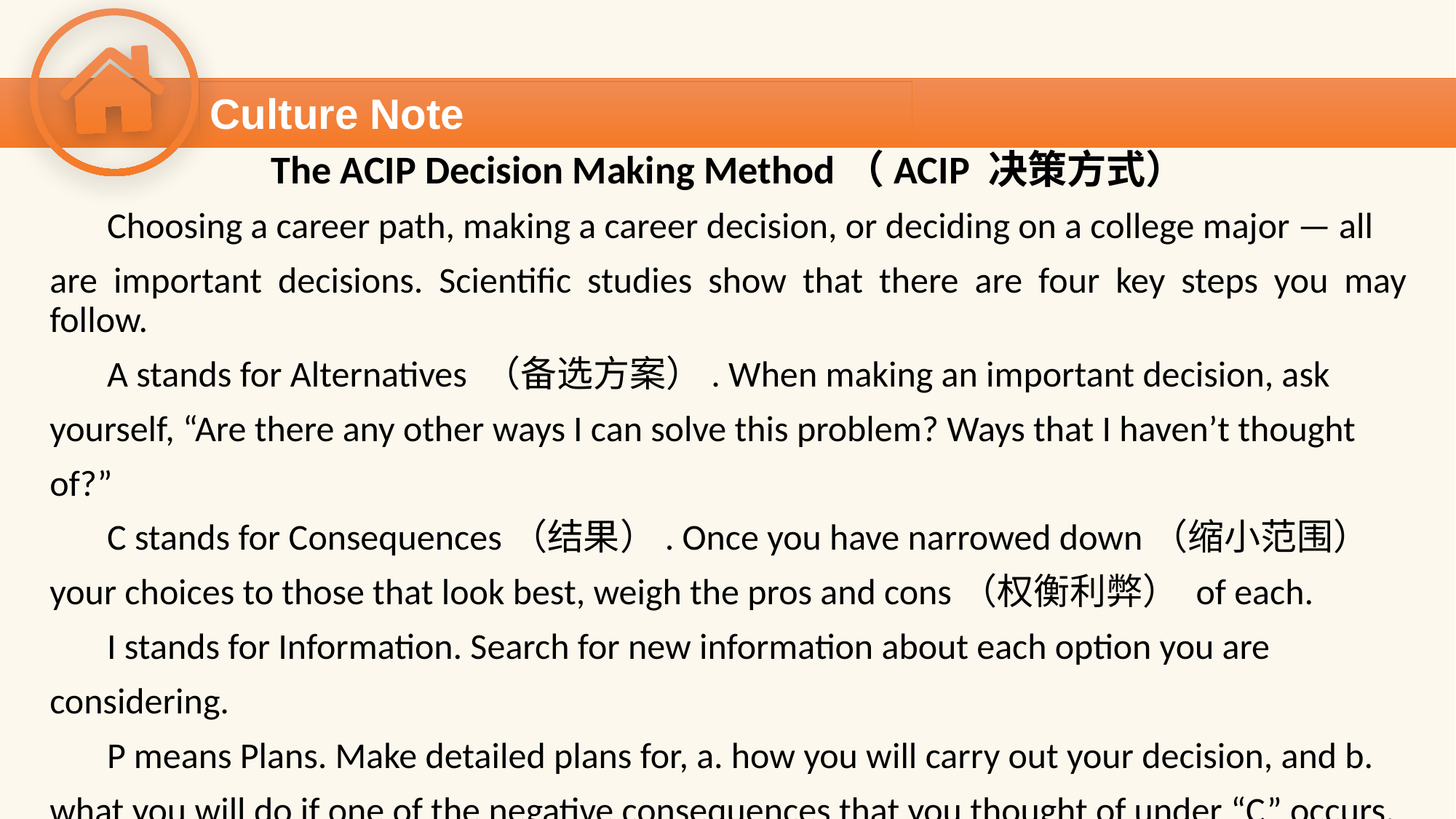

Culture Note
The ACIP Decision Making Method（ACIP 决策方式）
       Choosing a career path, making a career decision, or deciding on a college major — all
are important decisions. Scientific studies show that there are four key steps you may follow.
       A stands for Alternatives （备选方案）. When making an important decision, ask
yourself, “Are there any other ways I can solve this problem? Ways that I haven’t thought
of?”
       C stands for Consequences（结果）. Once you have narrowed down（缩小范围）
your choices to those that look best, weigh the pros and cons（权衡利弊） of each.
       I stands for Information. Search for new information about each option you are
considering.
       P means Plans. Make detailed plans for, a. how you will carry out your decision, and b.
what you will do if one of the negative consequences that you thought of under “C” occurs.